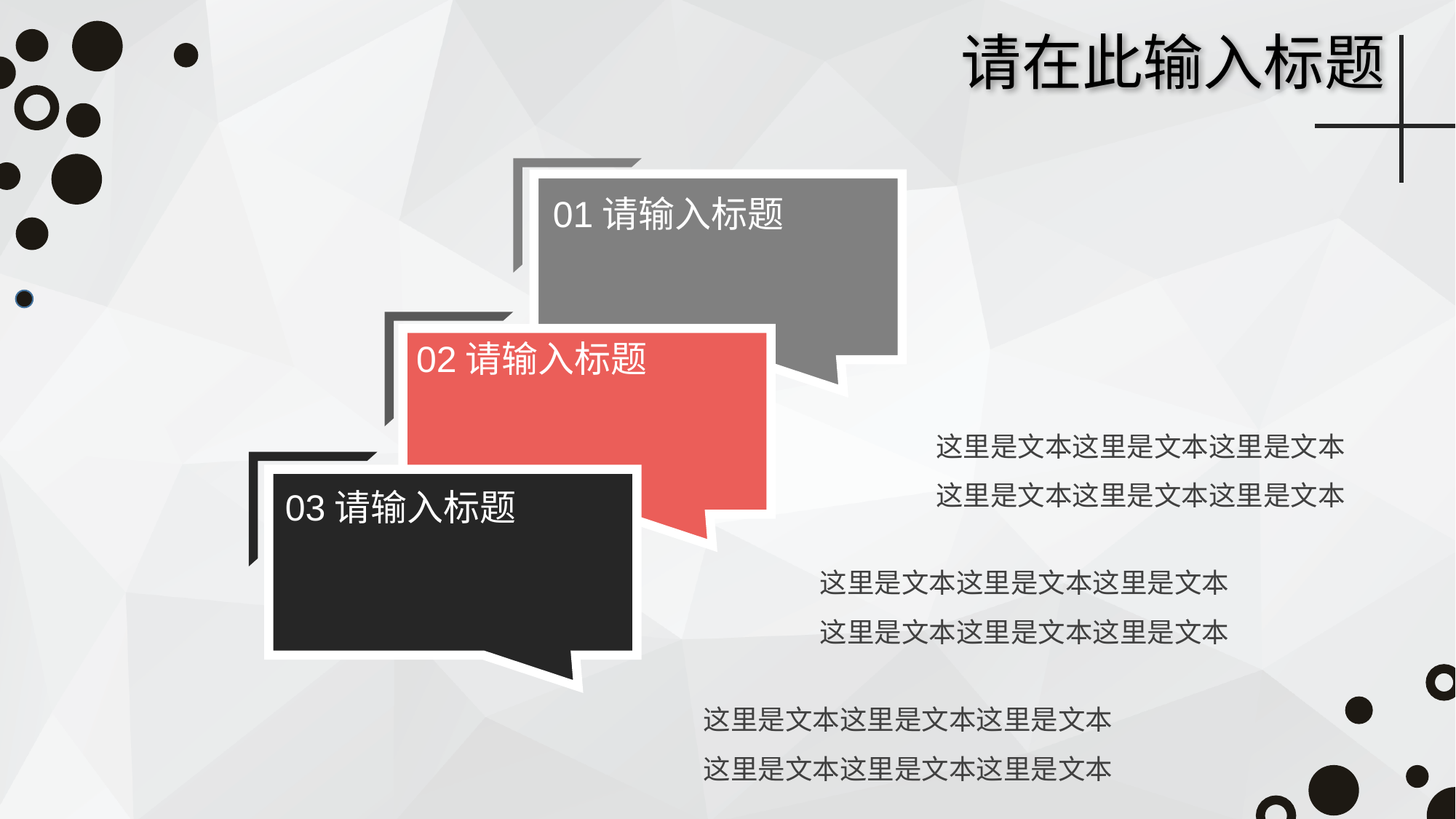

请在此输入标题

       01请输入标题

       02请输入标题

这里是文本这里是文本这里是文本这里是文本这里是文本这里是文本

       03请输入标题
这里是文本这里是文本这里是文本这里是文本这里是文本这里是文本

这里是文本这里是文本这里是文本这里是文本这里是文本这里是文本